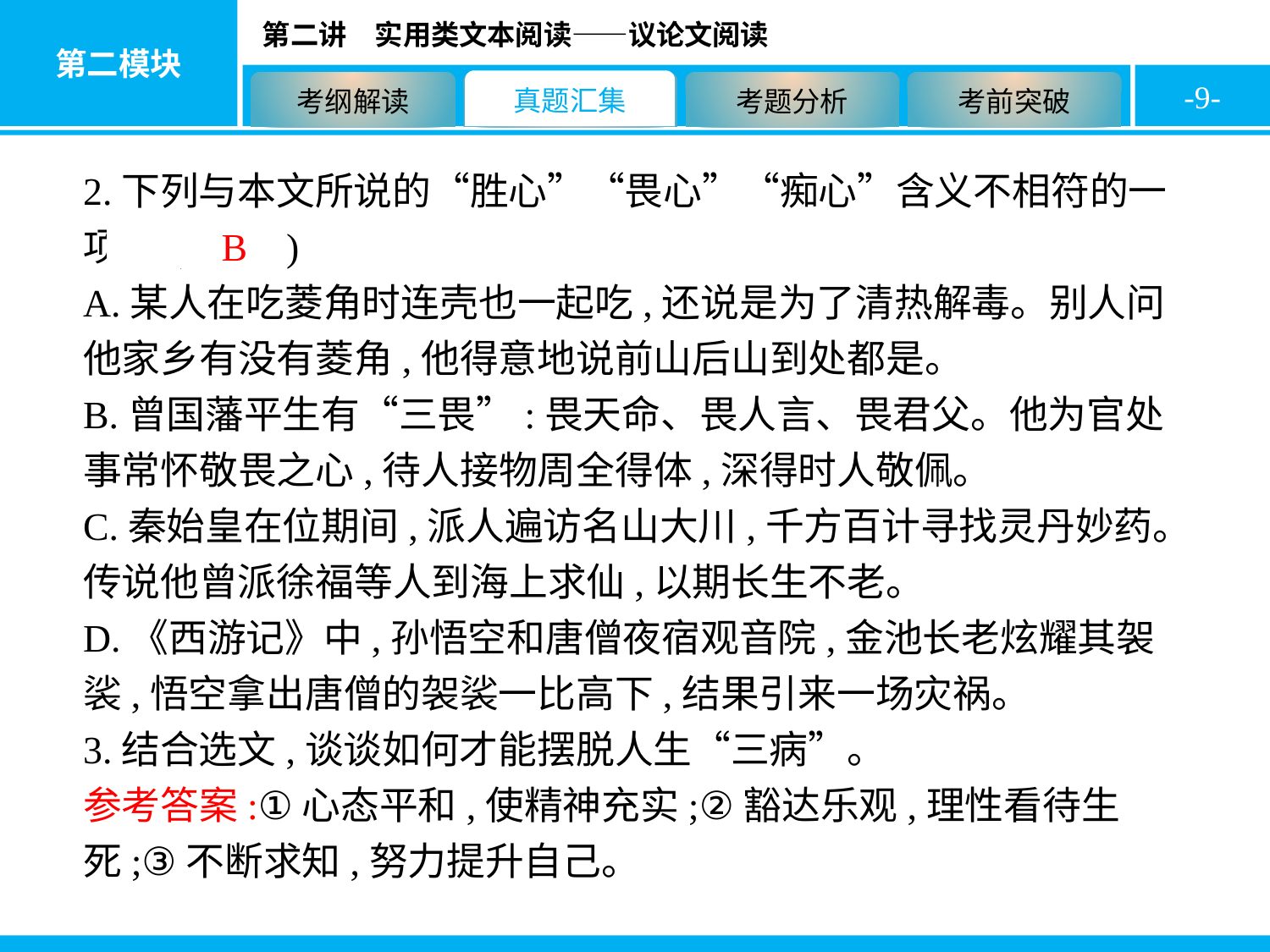

-9-
2.下列与本文所说的“胜心”“畏心”“痴心”含义不相符的一项是(    B    )
A.某人在吃菱角时连壳也一起吃,还说是为了清热解毒。别人问他家乡有没有菱角,他得意地说前山后山到处都是。
B.曾国藩平生有“三畏”:畏天命、畏人言、畏君父。他为官处事常怀敬畏之心,待人接物周全得体,深得时人敬佩。
C.秦始皇在位期间,派人遍访名山大川,千方百计寻找灵丹妙药。传说他曾派徐福等人到海上求仙,以期长生不老。
D.《西游记》中,孙悟空和唐僧夜宿观音院,金池长老炫耀其袈裟,悟空拿出唐僧的袈裟一比高下,结果引来一场灾祸。
3.结合选文,谈谈如何才能摆脱人生“三病”。
参考答案:①心态平和,使精神充实;②豁达乐观,理性看待生死;③不断求知,努力提升自己。